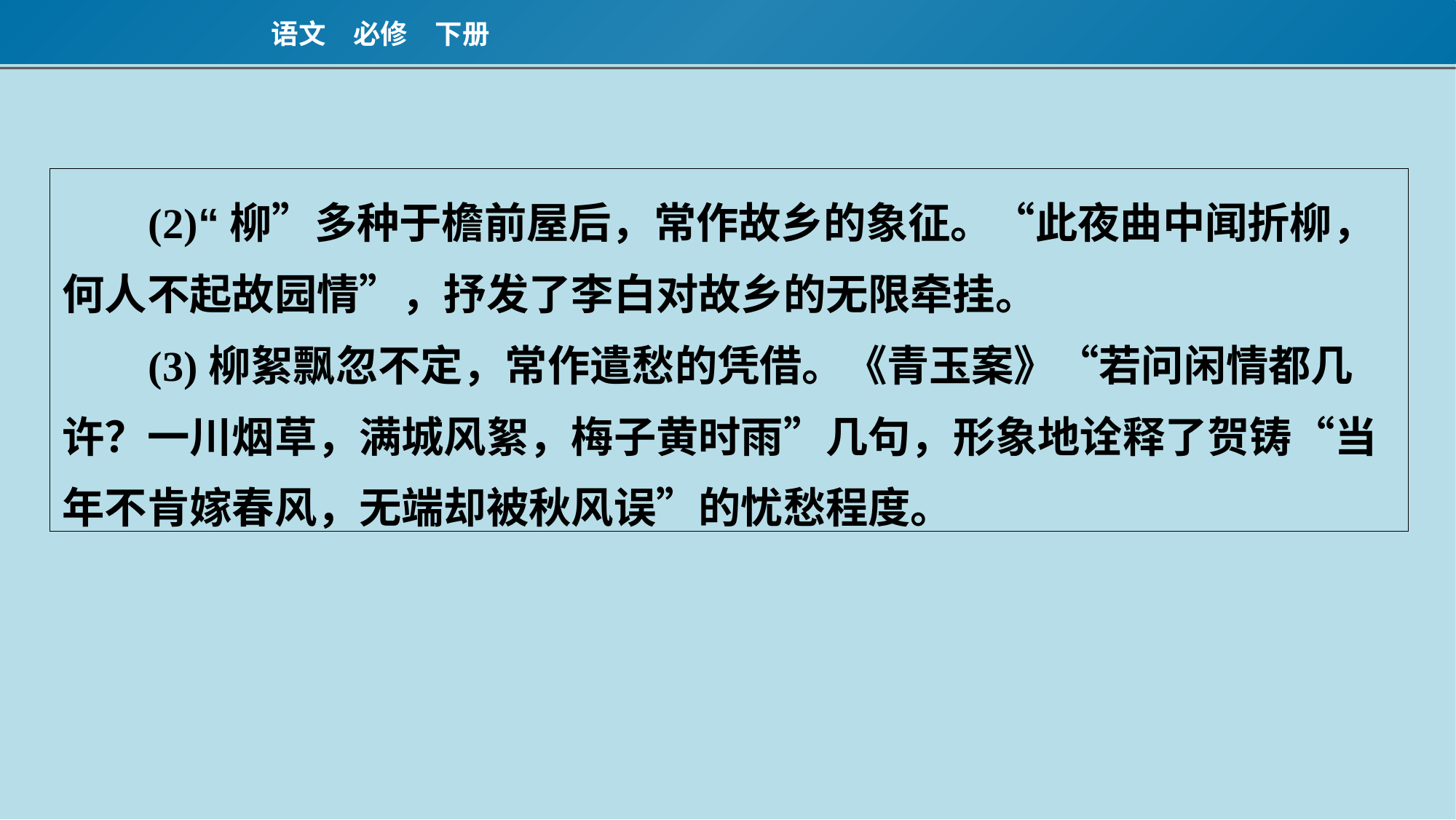

(2)“柳”多种于檐前屋后，常作故乡的象征。“此夜曲中闻折柳，何人不起故园情”，抒发了李白对故乡的无限牵挂。
(3)柳絮飘忽不定，常作遣愁的凭借。《青玉案》“若问闲情都几许？一川烟草，满城风絮，梅子黄时雨”几句，形象地诠释了贺铸“当年不肯嫁春风，无端却被秋风误”的忧愁程度。